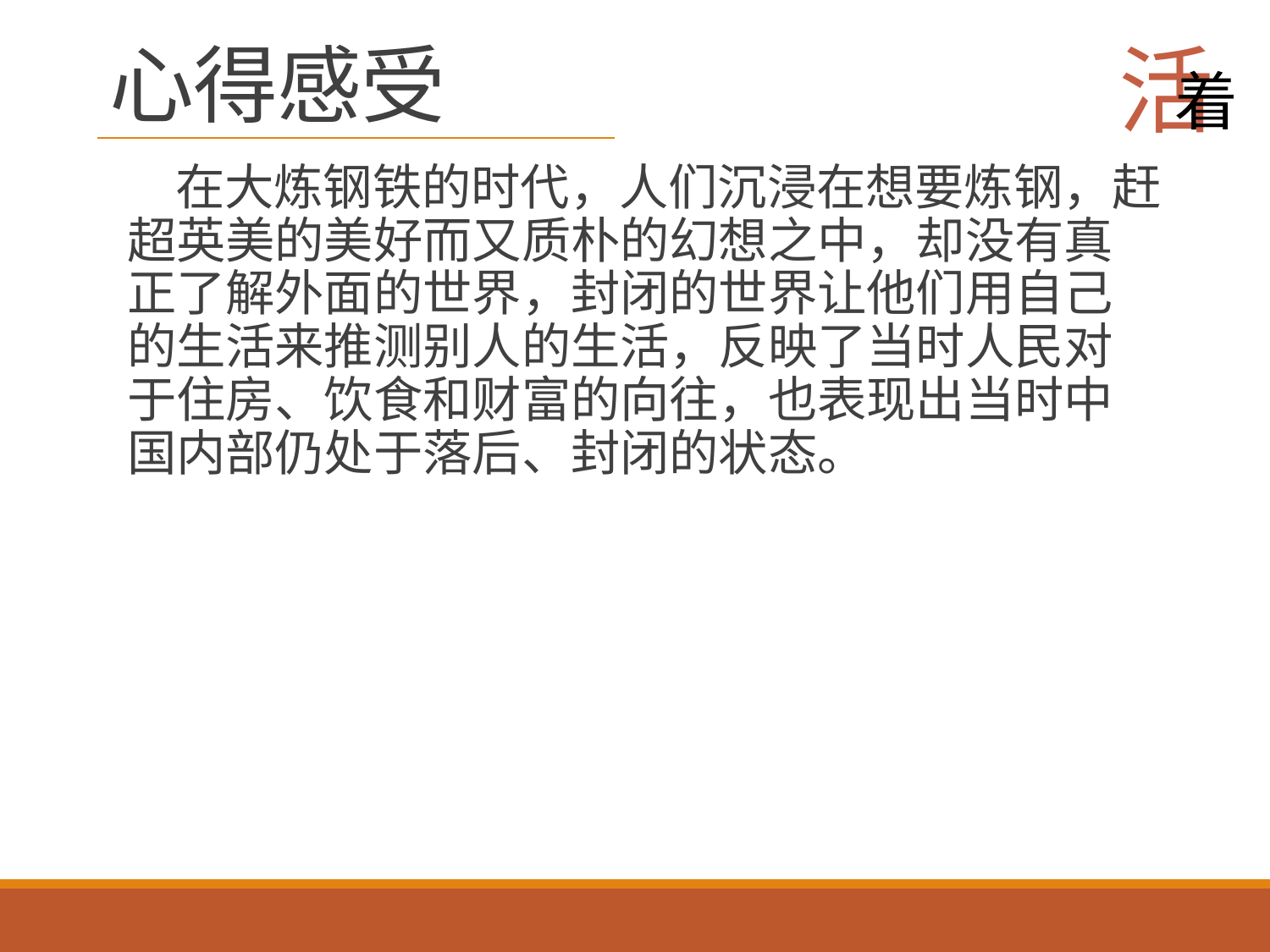

活
着
# 心得感受
    在大炼钢铁的时代，人们沉浸在想要炼钢，赶超英美的美好而又质朴的幻想之中，却没有真正了解外面的世界，封闭的世界让他们用自己的生活来推测别人的生活，反映了当时人民对于住房、饮食和财富的向往，也表现出当时中国内部仍处于落后、封闭的状态。